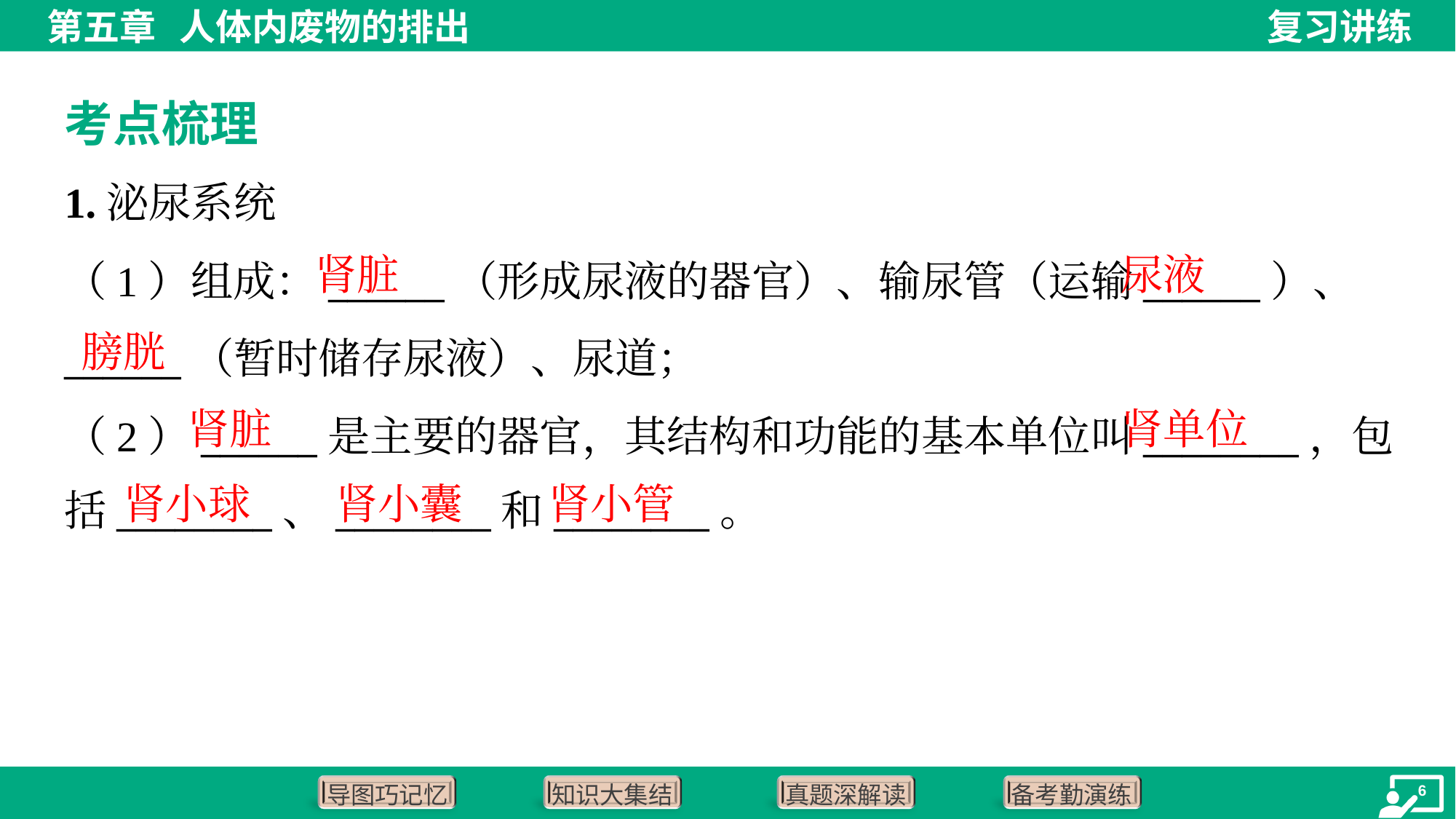

考点梳理
1.泌尿系统
肾脏
尿液
（1）组成：______（形成尿液的器官）、输尿管（运输______）、
______（暂时储存尿液）、尿道；
（2）______是主要的器官，其结构和功能的基本单位叫________，包
括________、________和________。
膀胱
肾脏
肾单位
肾小球
肾小囊
肾小管